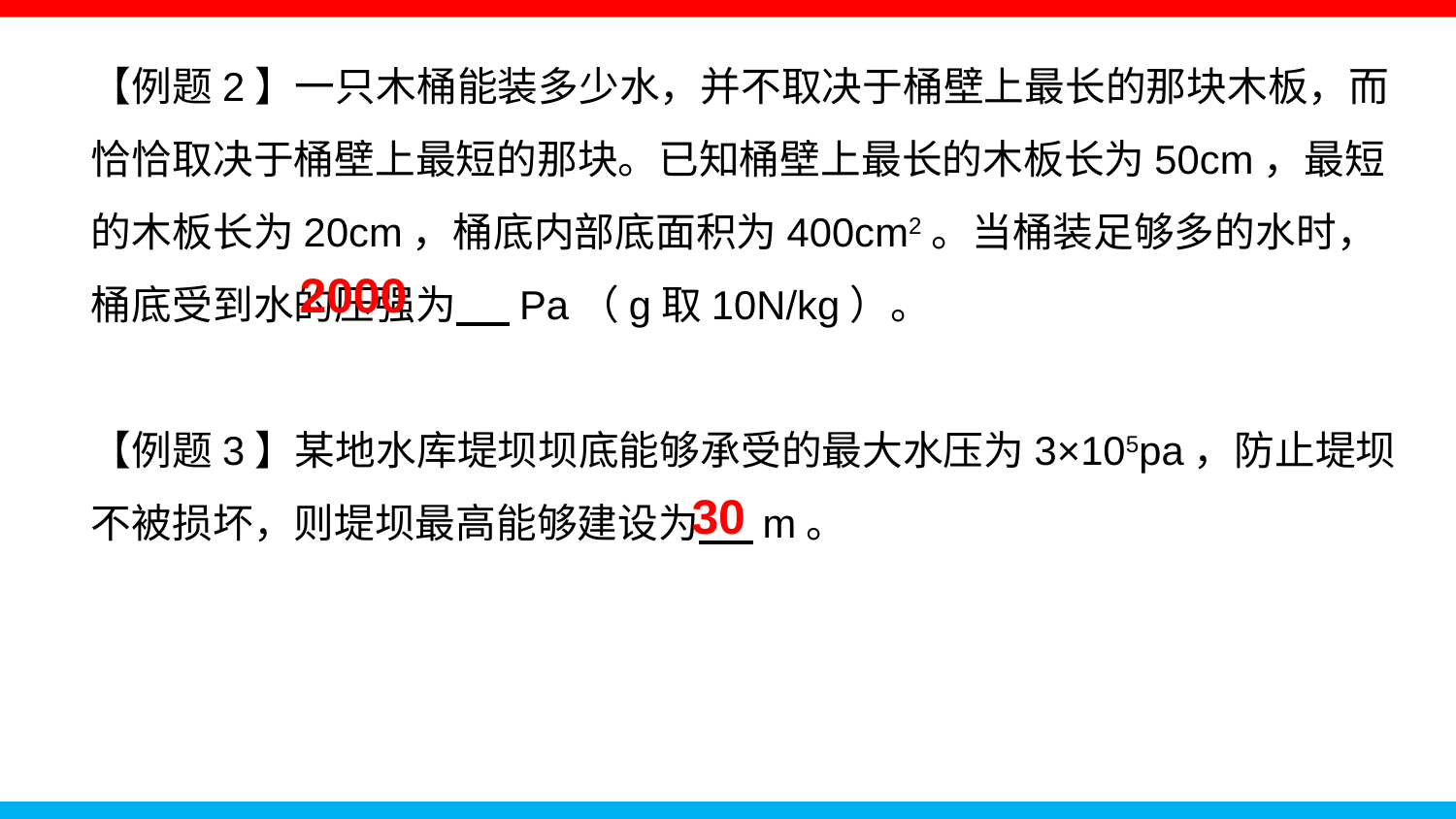

【例题2】一只木桶能装多少水，并不取决于桶壁上最长的那块木板，而恰恰取决于桶壁上最短的那块。已知桶壁上最长的木板长为50cm，最短的木板长为20cm，桶底内部底面积为400cm2。当桶装足够多的水时，桶底受到水的压强为      Pa（g取10N/kg）。

【例题3】某地水库堤坝坝底能够承受的最大水压为3×105pa，防止堤坝不被损坏，则堤坝最高能够建设为      m。
2000
30